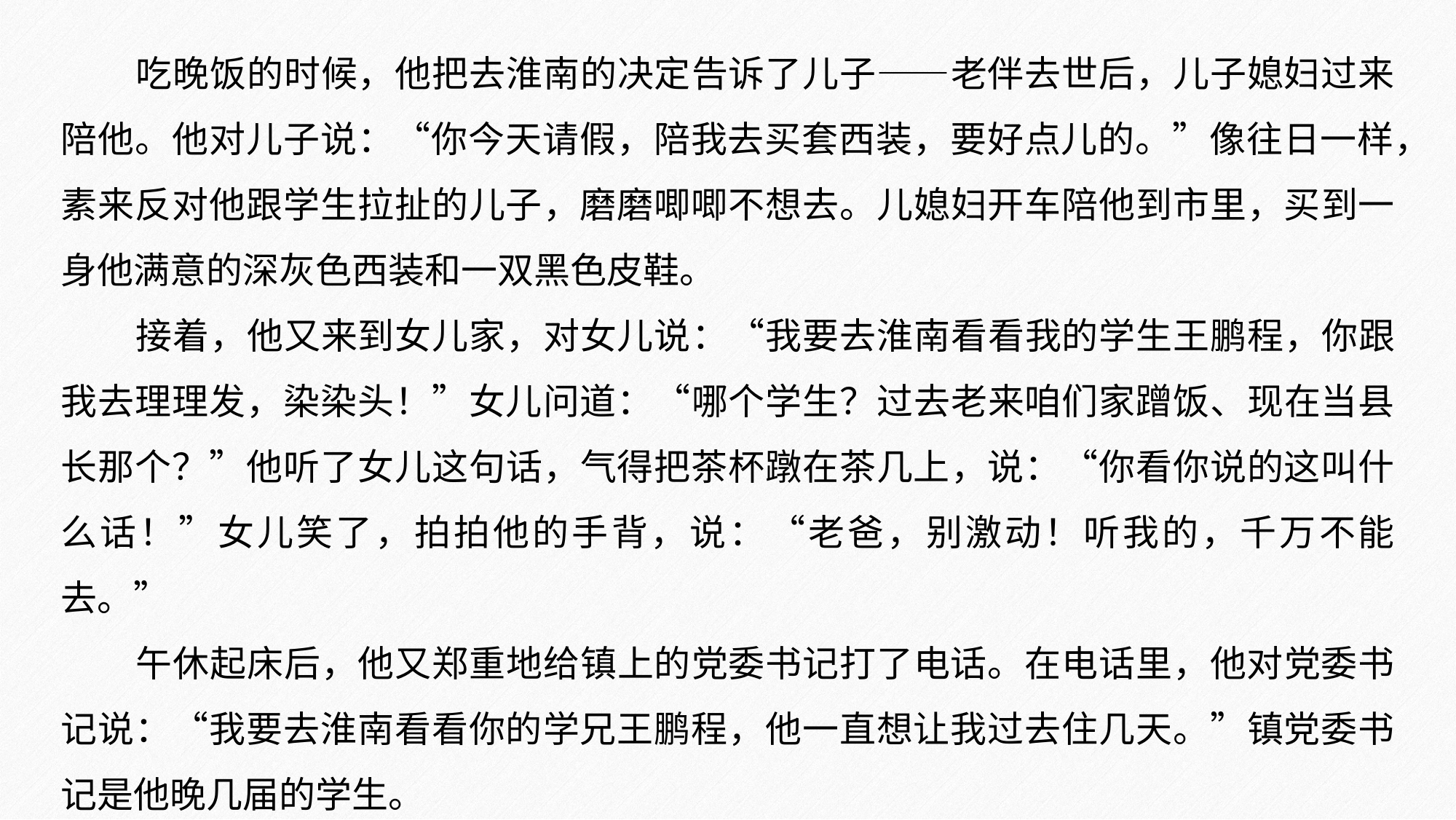

吃晚饭的时候，他把去淮南的决定告诉了儿子——老伴去世后，儿子媳妇过来陪他。他对儿子说：“你今天请假，陪我去买套西装，要好点儿的。”像往日一样，素来反对他跟学生拉扯的儿子，磨磨唧唧不想去。儿媳妇开车陪他到市里，买到一身他满意的深灰色西装和一双黑色皮鞋。
接着，他又来到女儿家，对女儿说：“我要去淮南看看我的学生王鹏程，你跟我去理理发，染染头！”女儿问道：“哪个学生？过去老来咱们家蹭饭、现在当县长那个？”他听了女儿这句话，气得把茶杯蹾在茶几上，说：“你看你说的这叫什么话！”女儿笑了，拍拍他的手背，说：“老爸，别激动！听我的，千万不能去。”
午休起床后，他又郑重地给镇上的党委书记打了电话。在电话里，他对党委书记说：“我要去淮南看看你的学兄王鹏程，他一直想让我过去住几天。”镇党委书记是他晚几届的学生。